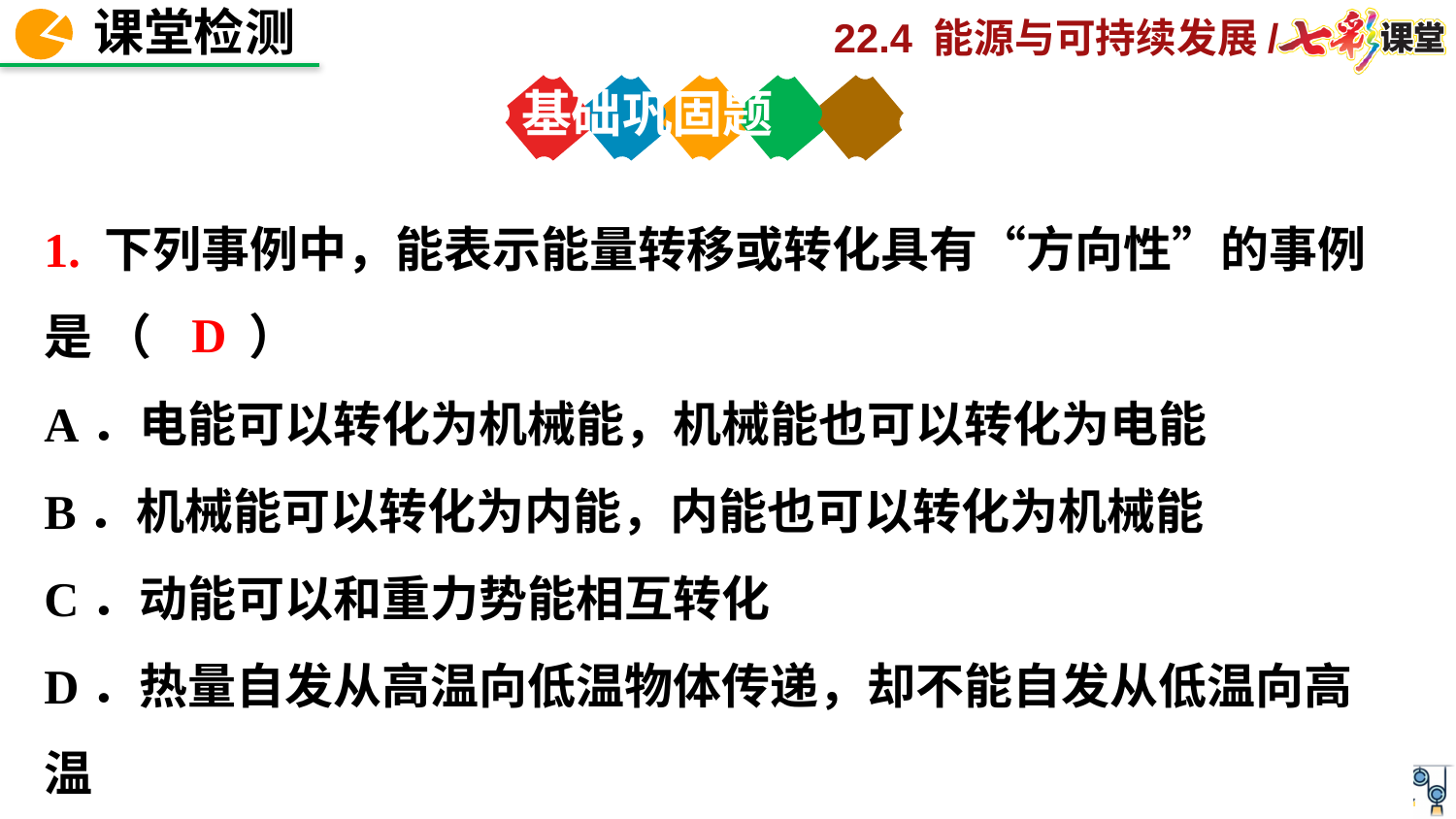

基础巩固题

1. 下列事例中，能表示能量转移或转化具有“方向性”的事例是 （　　）
A．电能可以转化为机械能，机械能也可以转化为电能
B．机械能可以转化为内能，内能也可以转化为机械能
C．动能可以和重力势能相互转化
D．热量自发从高温向低温物体传递，却不能自发从低温向高温
       物体传递
D